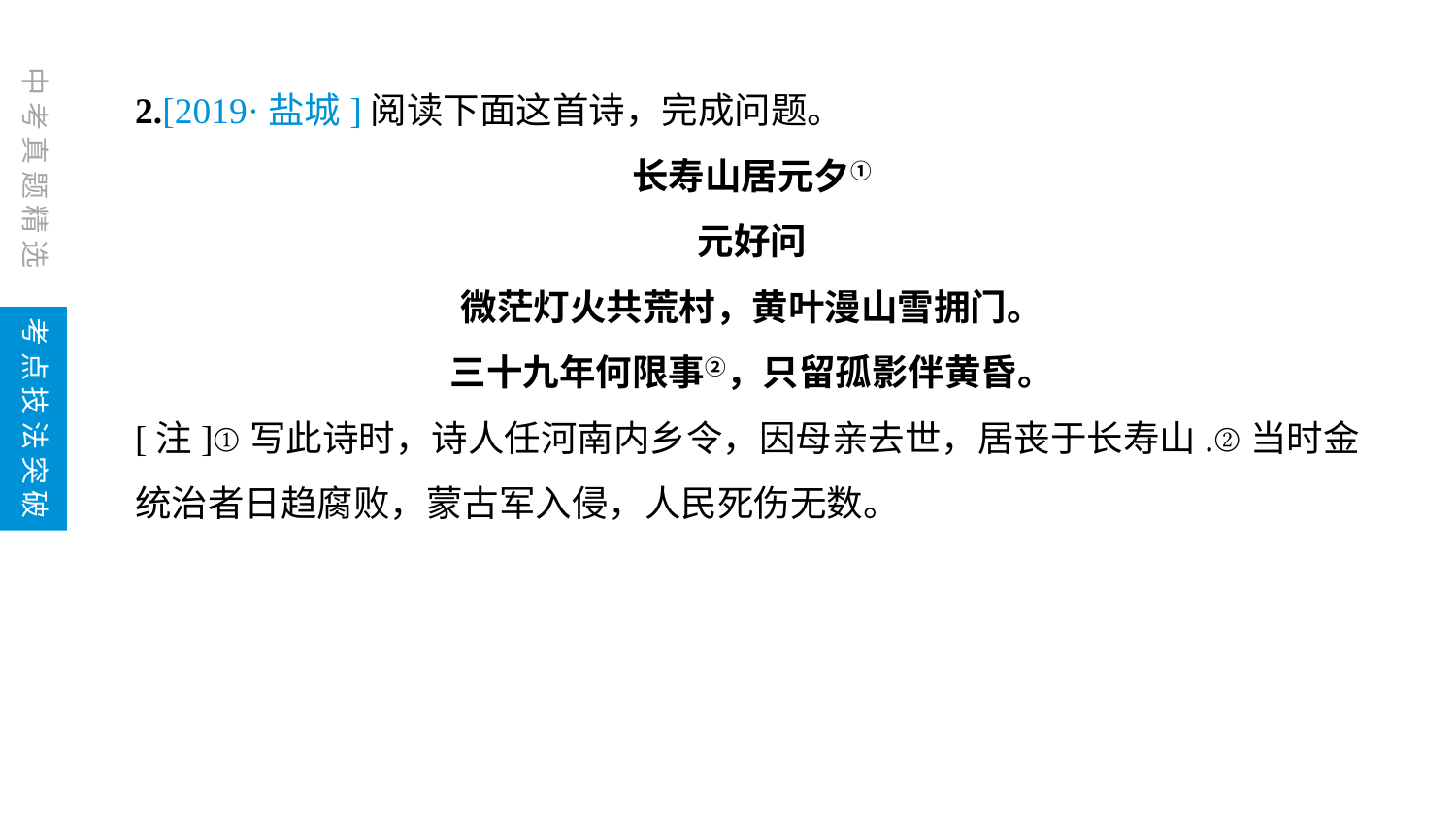

2.[2019·盐城]阅读下面这首诗，完成问题。
长寿山居元夕①
元好问
微茫灯火共荒村，黄叶漫山雪拥门。
三十九年何限事②，只留孤影伴黄昏。
[注]①写此诗时，诗人任河南内乡令，因母亲去世，居丧于长寿山.②当时金统治者日趋腐败，蒙古军入侵，人民死伤无数。